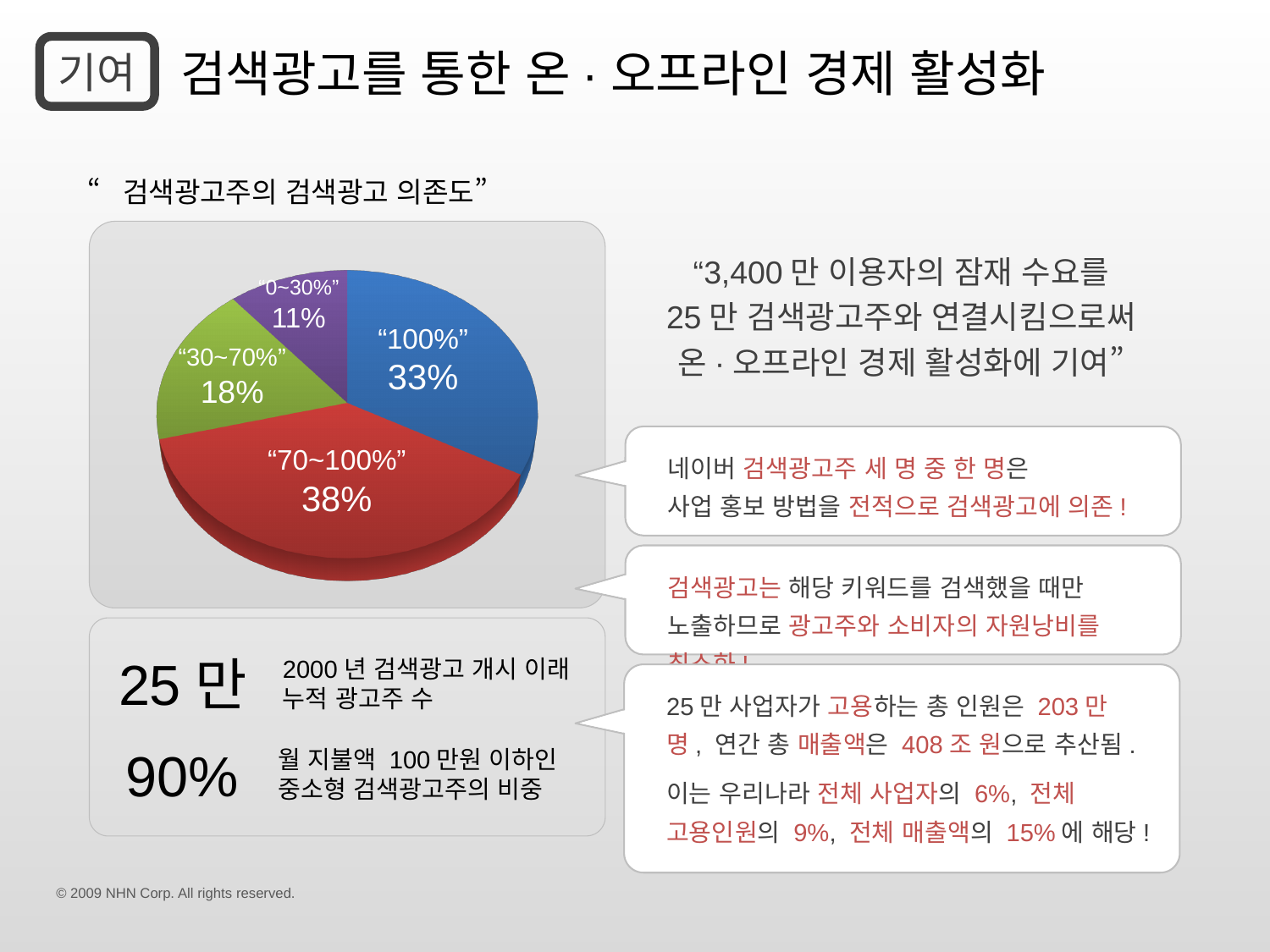

기여
검색광고를 통한 온·오프라인 경제 활성화
“검색광고주의 검색광고 의존도”

[unsupported chart]

“3,400만 이용자의 잠재 수요를
25만 검색광고주와 연결시킴으로써
온·오프라인 경제 활성화에 기여”
“0~30%”
11%
“100%”
33%
“30~70%”
18%

“70~100%”
38%
네이버 검색광고주 세 명 중 한 명은
사업 홍보 방법을 전적으로 검색광고에 의존!

검색광고는 해당 키워드를 검색했을 때만 노출하므로 광고주와 소비자의 자원낭비를 최소화!

25만
2000년 검색광고 개시 이래
누적 광고주 수

25만 사업자가 고용하는 총 인원은 203만 명, 연간 총 매출액은 408조 원으로 추산됨.

이는 우리나라 전체 사업자의 6%, 전체
고용인원의 9%, 전체 매출액의 15%에 해당!

90%
월 지불액 100만원 이하인
중소형 검색광고주의 비중